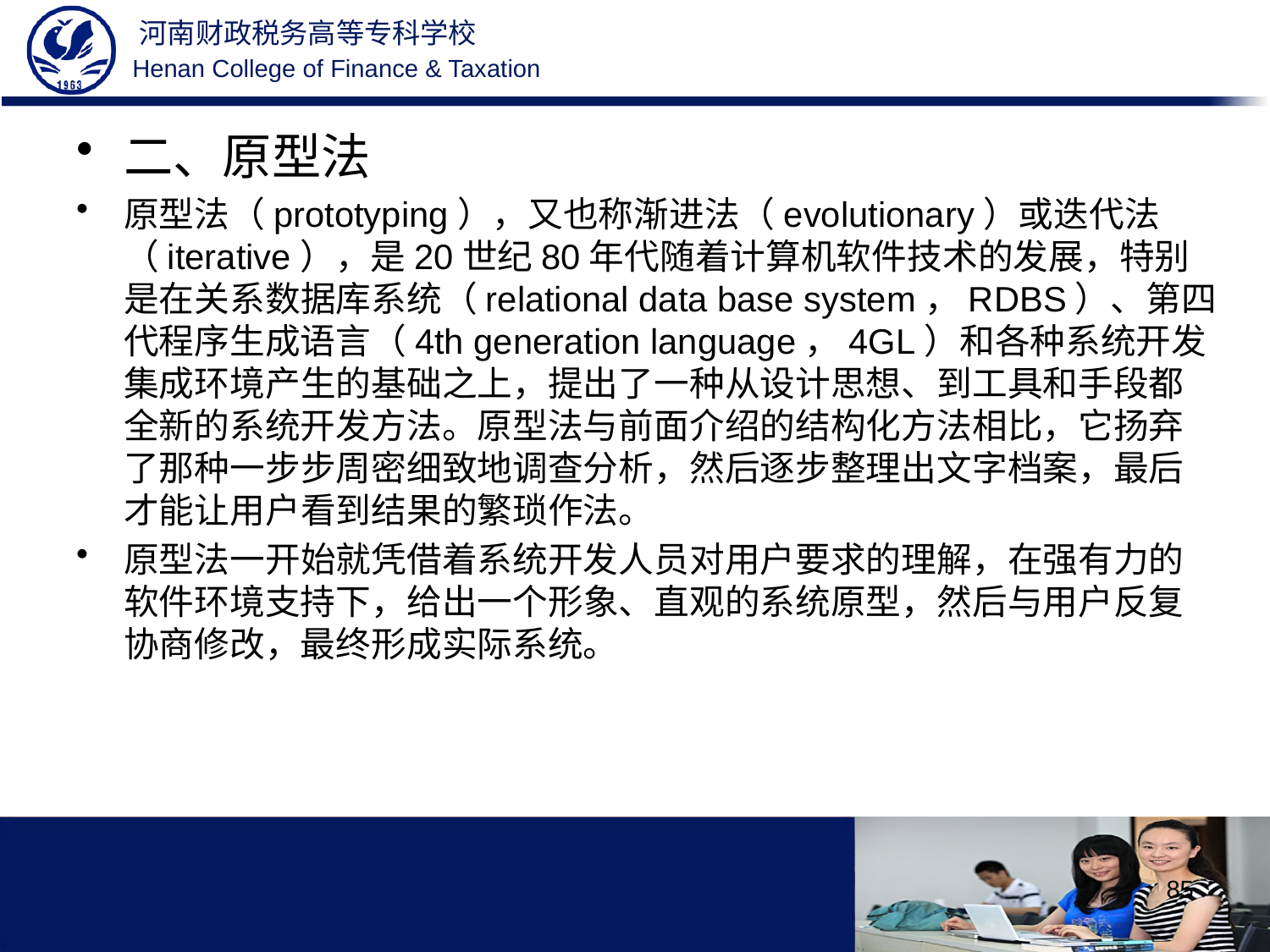

二、原型法
原型法（prototyping），又也称渐进法（evolutionary）或迭代法（iterative），是20世纪80年代随着计算机软件技术的发展，特别是在关系数据库系统（relational data base system，RDBS）、第四代程序生成语言（4th generation language，4GL）和各种系统开发集成环境产生的基础之上，提出了一种从设计思想、到工具和手段都全新的系统开发方法。原型法与前面介绍的结构化方法相比，它扬弃了那种一步步周密细致地调查分析，然后逐步整理出文字档案，最后才能让用户看到结果的繁琐作法。
原型法一开始就凭借着系统开发人员对用户要求的理解，在强有力的软件环境支持下，给出一个形象、直观的系统原型，然后与用户反复协商修改，最终形成实际系统。

85